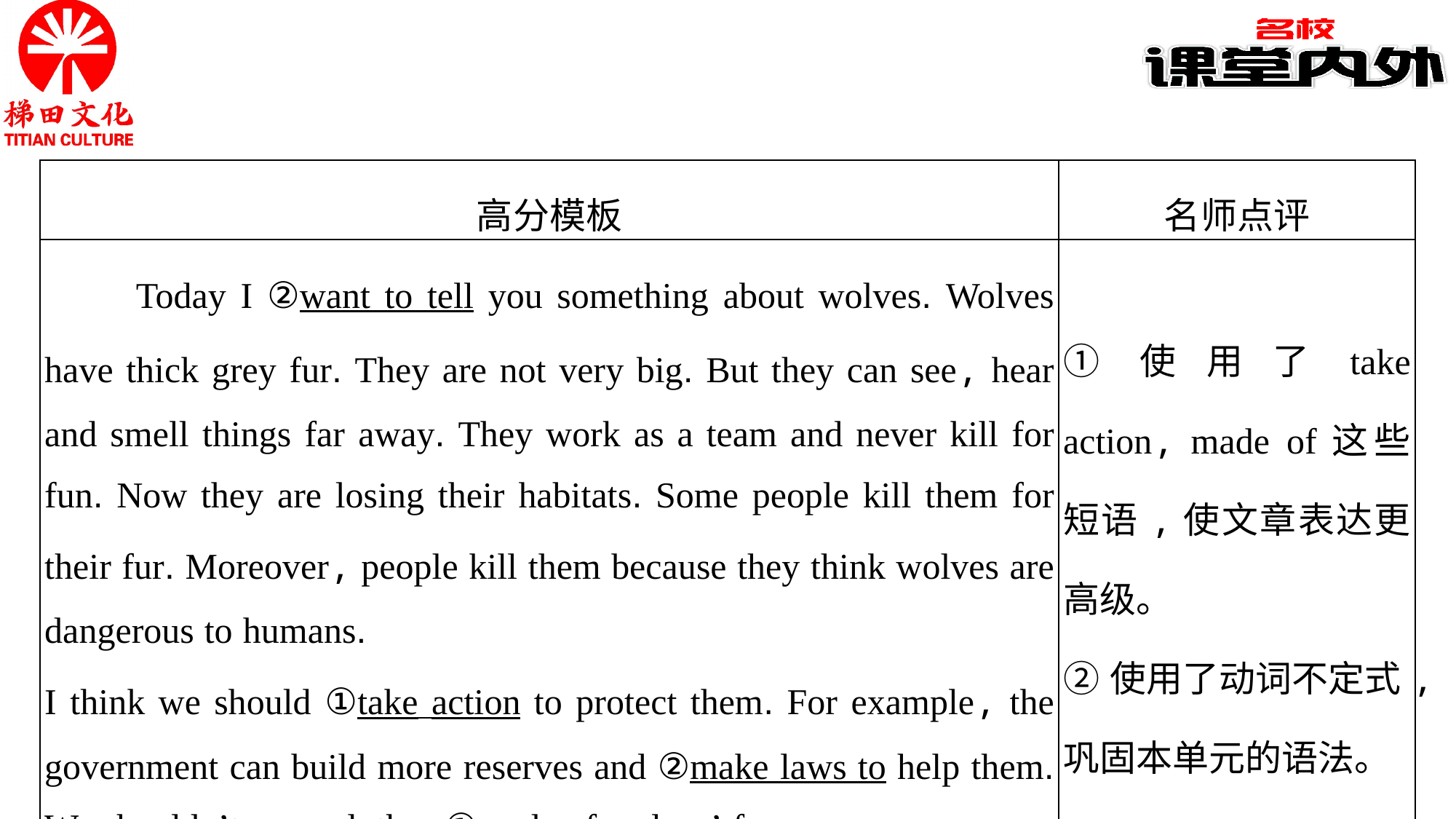

| 高分模板 | 名师点评 |
| --- | --- |
| Today I ②want to tell you something about wolves. Wolves have thick grey fur. They are not very big. But they can see, hear and smell things far away. They work as a team and never kill for fun. Now they are losing their habitats. Some people kill them for their fur. Moreover, people kill them because they think wolves are dangerous to humans. I think we should ①take action to protect them. For example, the government can build more reserves and ②make laws to help them. We shouldn’t wear clothes ①made of wolves’ fur. | ①使用了take action, made of这些短语,使文章表达更高级。 ②使用了动词不定式,巩固本单元的语法。 |